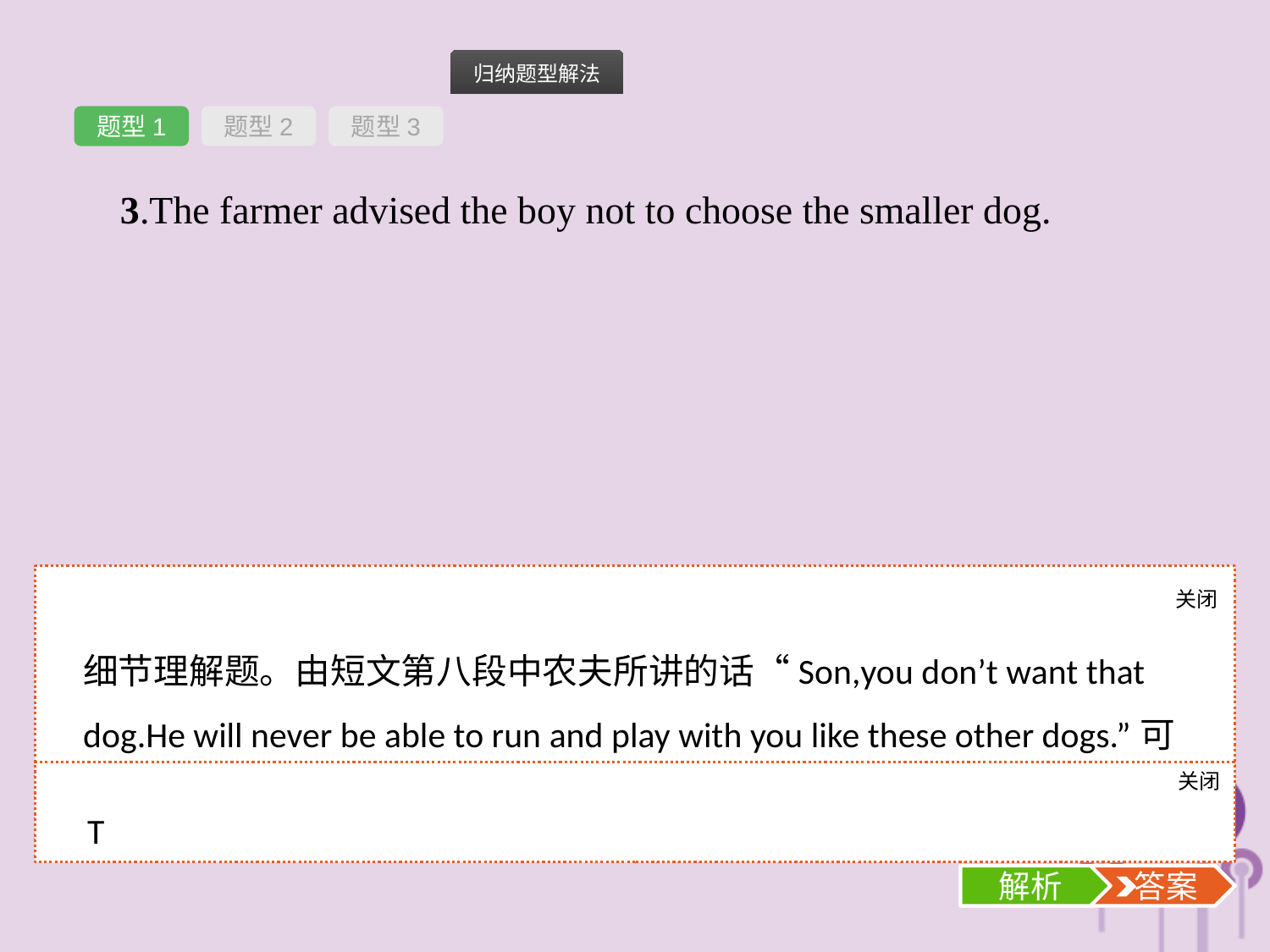

题型1
题型2
题型3
3.The farmer advised the boy not to choose the smaller dog.

关闭
解析

细节理解题。由短文第八段中农夫所讲的话“Son,you don’t want that dog.He will never be able to run and play with you like these other dogs.”可知,农夫确实建议男孩不要选择那只体形小的狗。故此处正确。
关闭

解析
  答案

T
解析
  答案